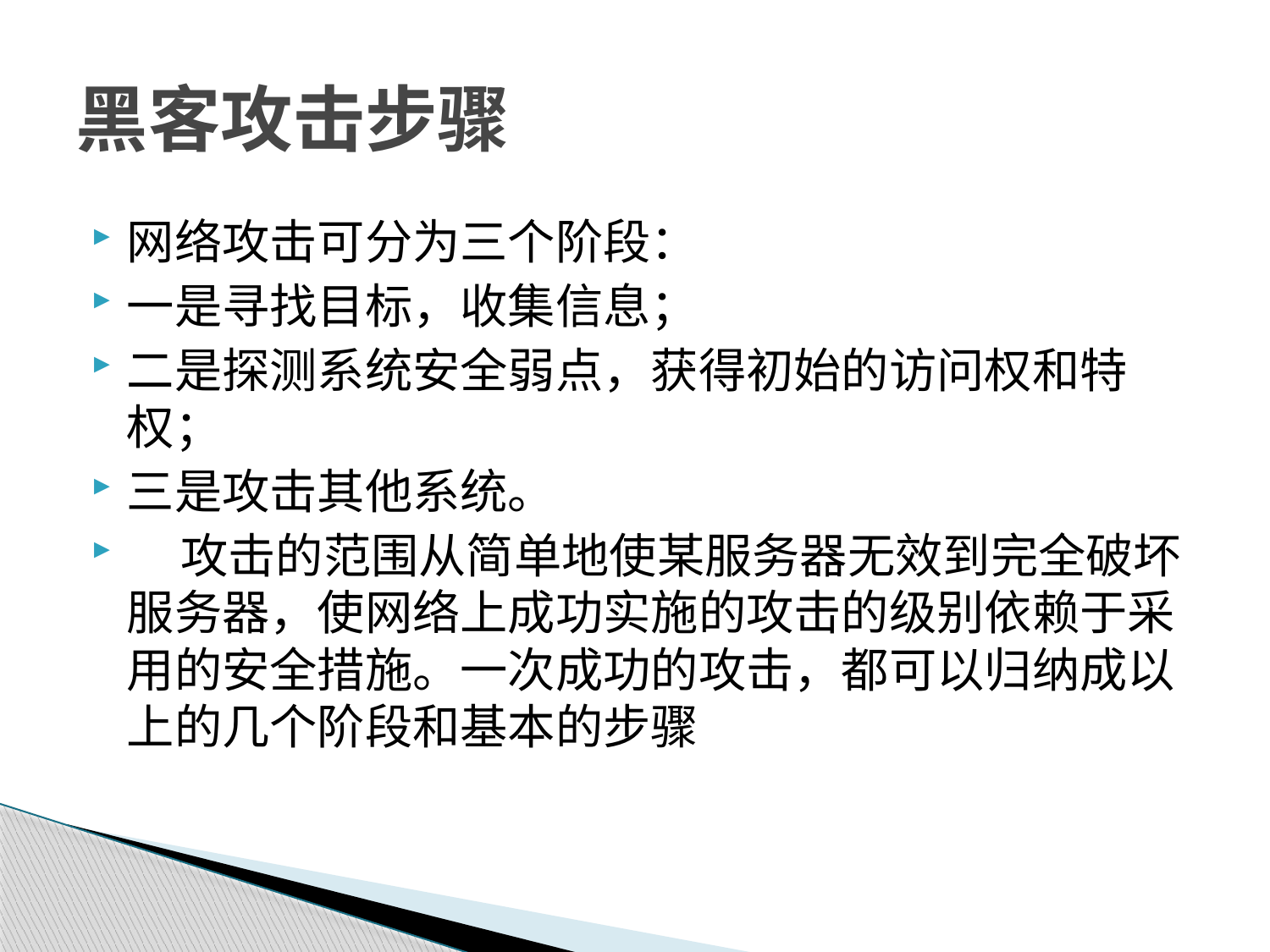

# 黑客攻击步骤
网络攻击可分为三个阶段：
一是寻找目标，收集信息；
二是探测系统安全弱点，获得初始的访问权和特权；
三是攻击其他系统。
    攻击的范围从简单地使某服务器无效到完全破坏服务器，使网络上成功实施的攻击的级别依赖于采用的安全措施。一次成功的攻击，都可以归纳成以上的几个阶段和基本的步骤